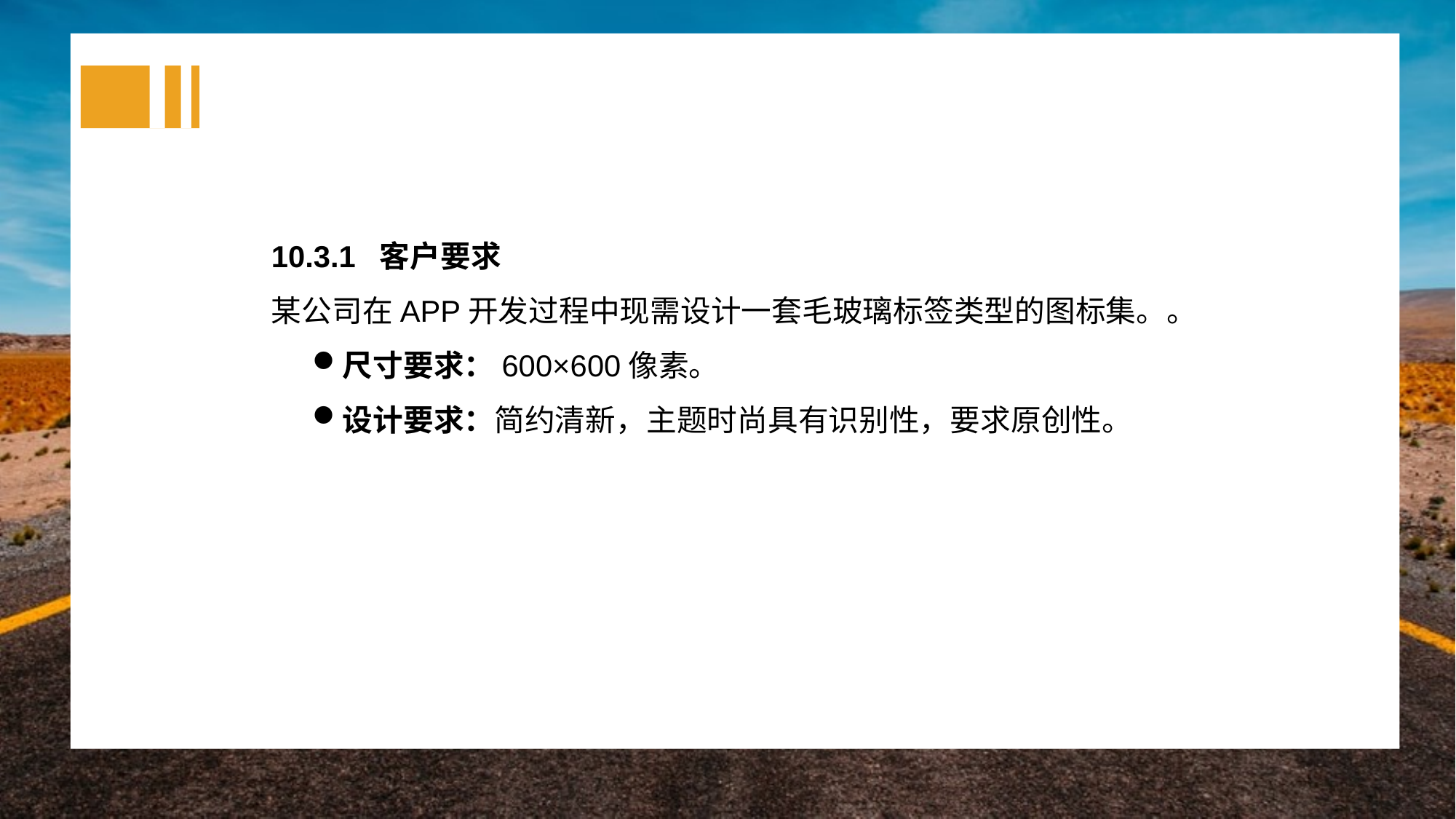

10.3.1  客户要求
某公司在APP开发过程中现需设计一套毛玻璃标签类型的图标集。。
尺寸要求：600×600像素。
设计要求：简约清新，主题时尚具有识别性，要求原创性。